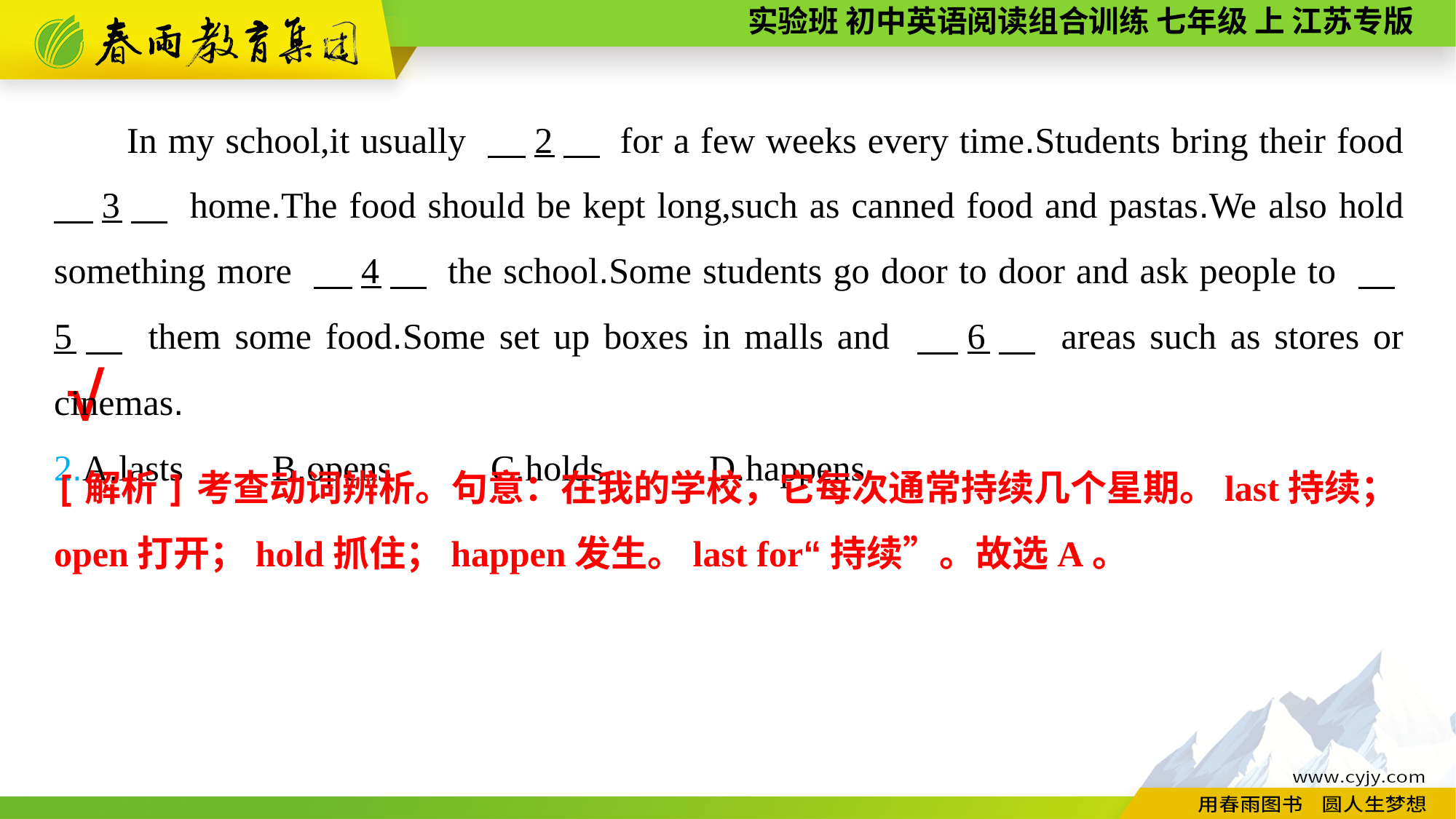

In my school,it usually 　2　 for a few weeks every time.Students bring their food 　3　 home.The food should be kept long,such as canned food and pastas.We also hold something more 　4　 the school.Some students go door to door and ask people to 　5　 them some food.Some set up boxes in malls and 　6　 areas such as stores or cinemas.
2.A.lasts	B.opens	C.holds	D.happens
√
[解析]考查动词辨析。句意：在我的学校，它每次通常持续几个星期。last持续；open打开；hold抓住；happen发生。last for“持续”。故选A。